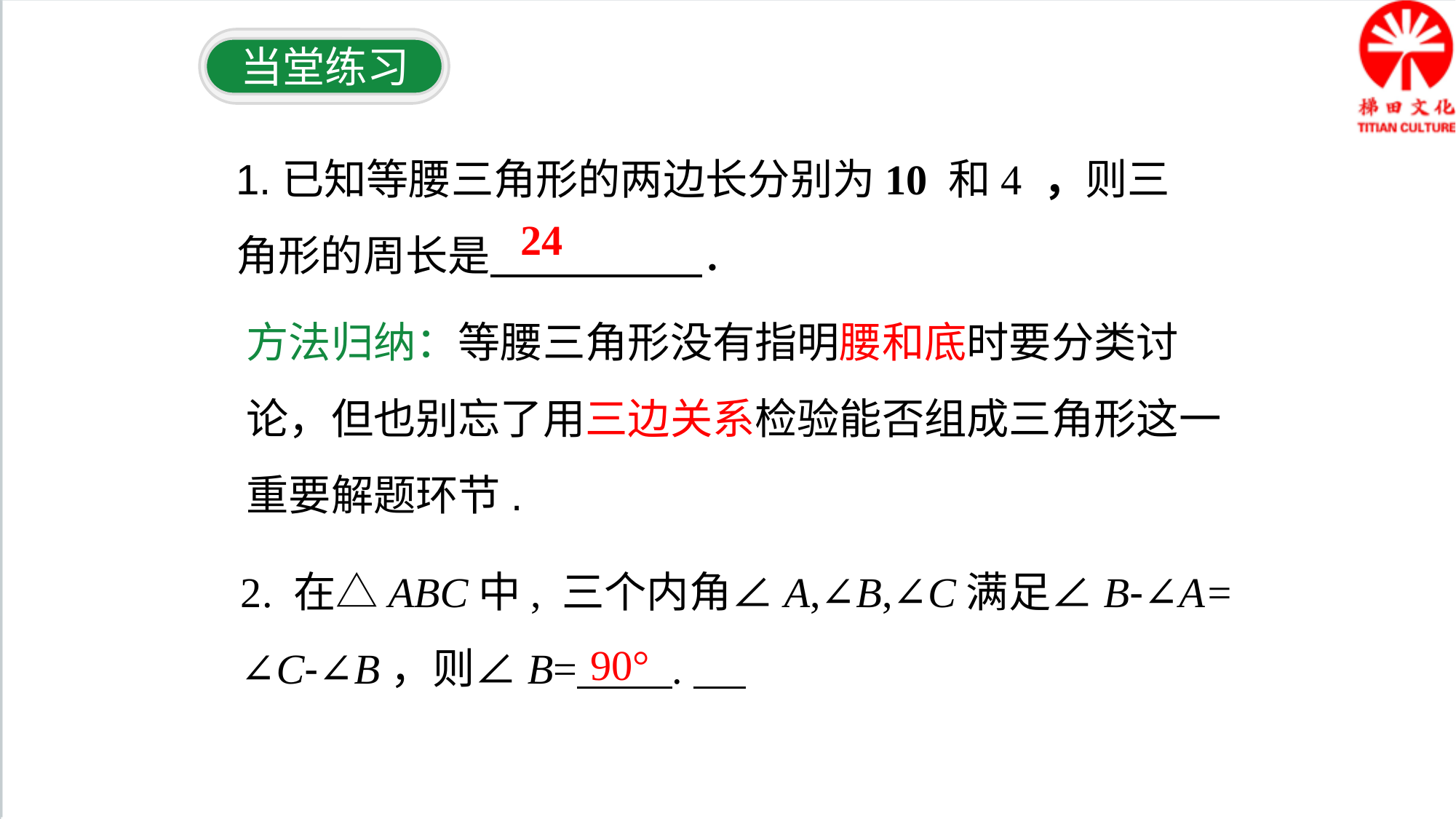

当堂练习
1.已知等腰三角形的两边长分别为10 和4 ，则三角形的周长是　　　　　．
24
方法归纳：等腰三角形没有指明腰和底时要分类讨论，但也别忘了用三边关系检验能否组成三角形这一重要解题环节.
2. 在△ABC中, 三个内角∠A,∠B,∠C满足∠B-∠A=
∠C-∠B，则∠B=         .
90°